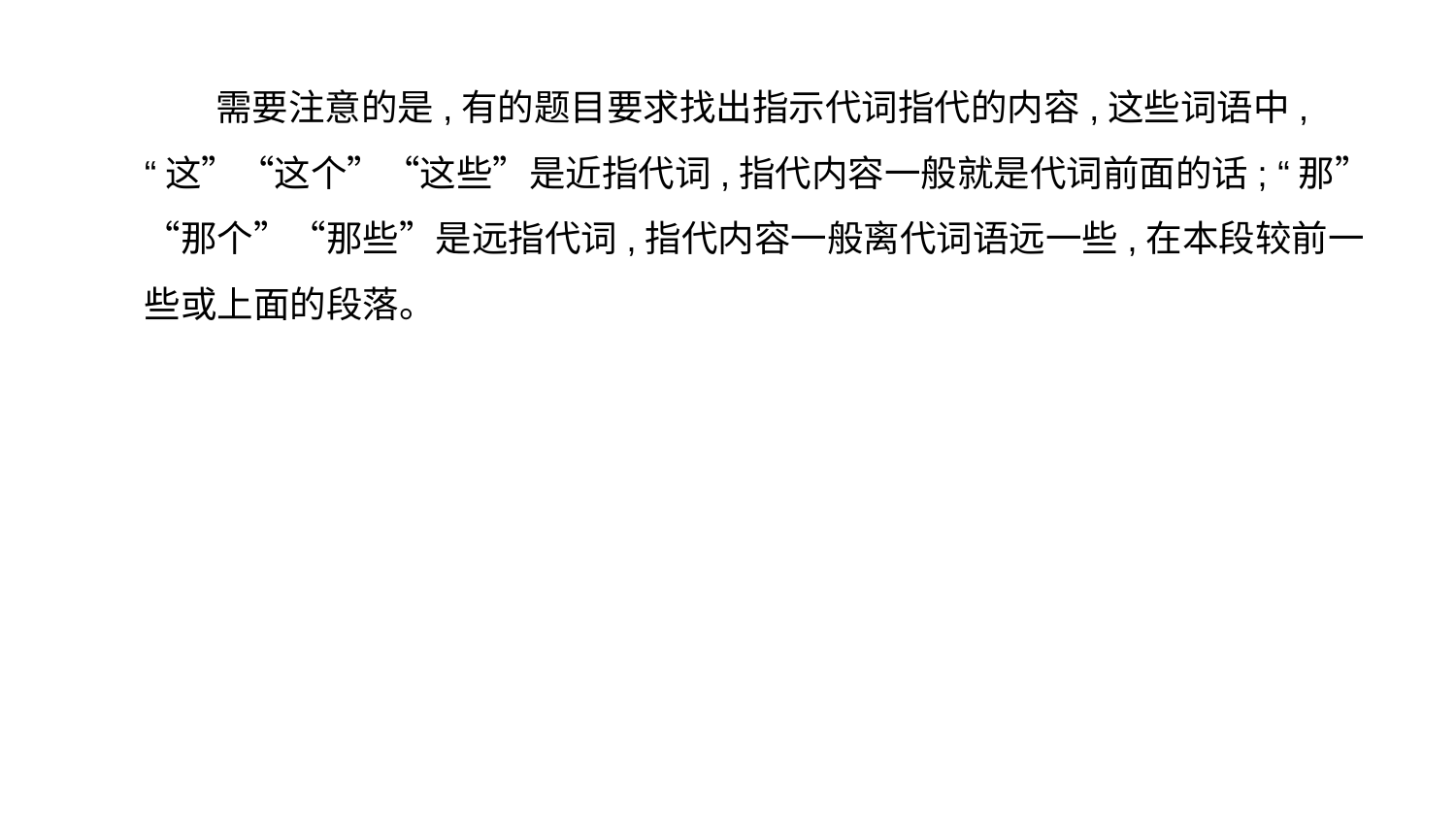

需要注意的是,有的题目要求找出指示代词指代的内容,这些词语中, “这”“这个”“这些”是近指代词,指代内容一般就是代词前面的话; “那” “那个”“那些”是远指代词,指代内容一般离代词语远一些,在本段较前一些或上面的段落。